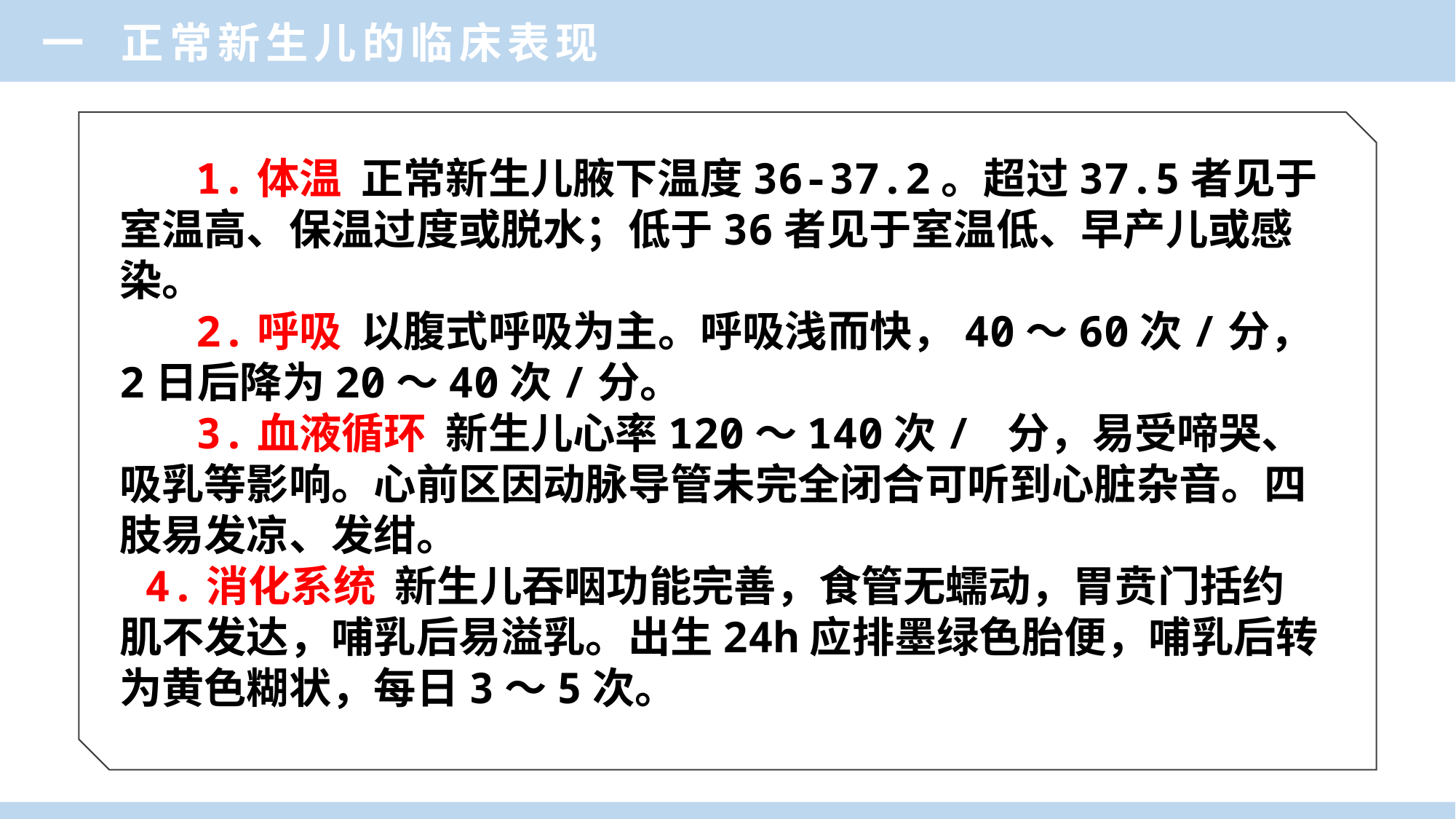

一  正常新生儿的临床表现

   1.体温  正常新生儿腋下温度36-37.2。超过37.5者见于室温高、保温过度或脱水；低于36者见于室温低、早产儿或感染。
   2.呼吸  以腹式呼吸为主。呼吸浅而快，40～60次/分，2日后降为20～40次/分。
   3.血液循环  新生儿心率120～140次/ 分，易受啼哭、吸乳等影响。心前区因动脉导管未完全闭合可听到心脏杂音。四肢易发凉、发绀。
 4.消化系统  新生儿吞咽功能完善，食管无蠕动，胃贲门括约肌不发达，哺乳后易溢乳。出生24h应排墨绿色胎便，哺乳后转为黄色糊状，每日3～5次。